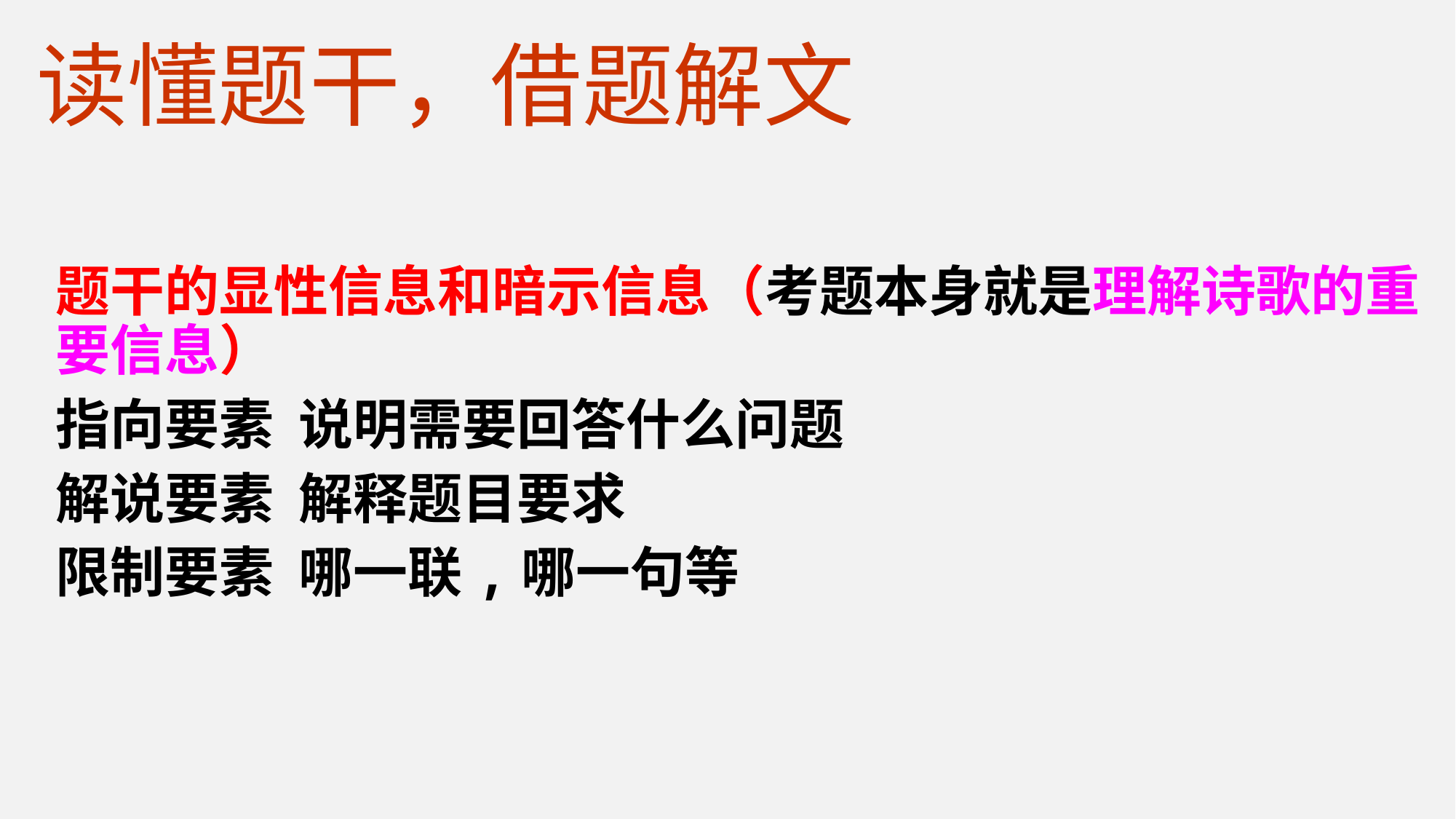

读懂题干，借题解文
题干的显性信息和暗示信息（考题本身就是理解诗歌的重要信息）
指向要素  说明需要回答什么问题
解说要素  解释题目要求
限制要素  哪一联,哪一句等